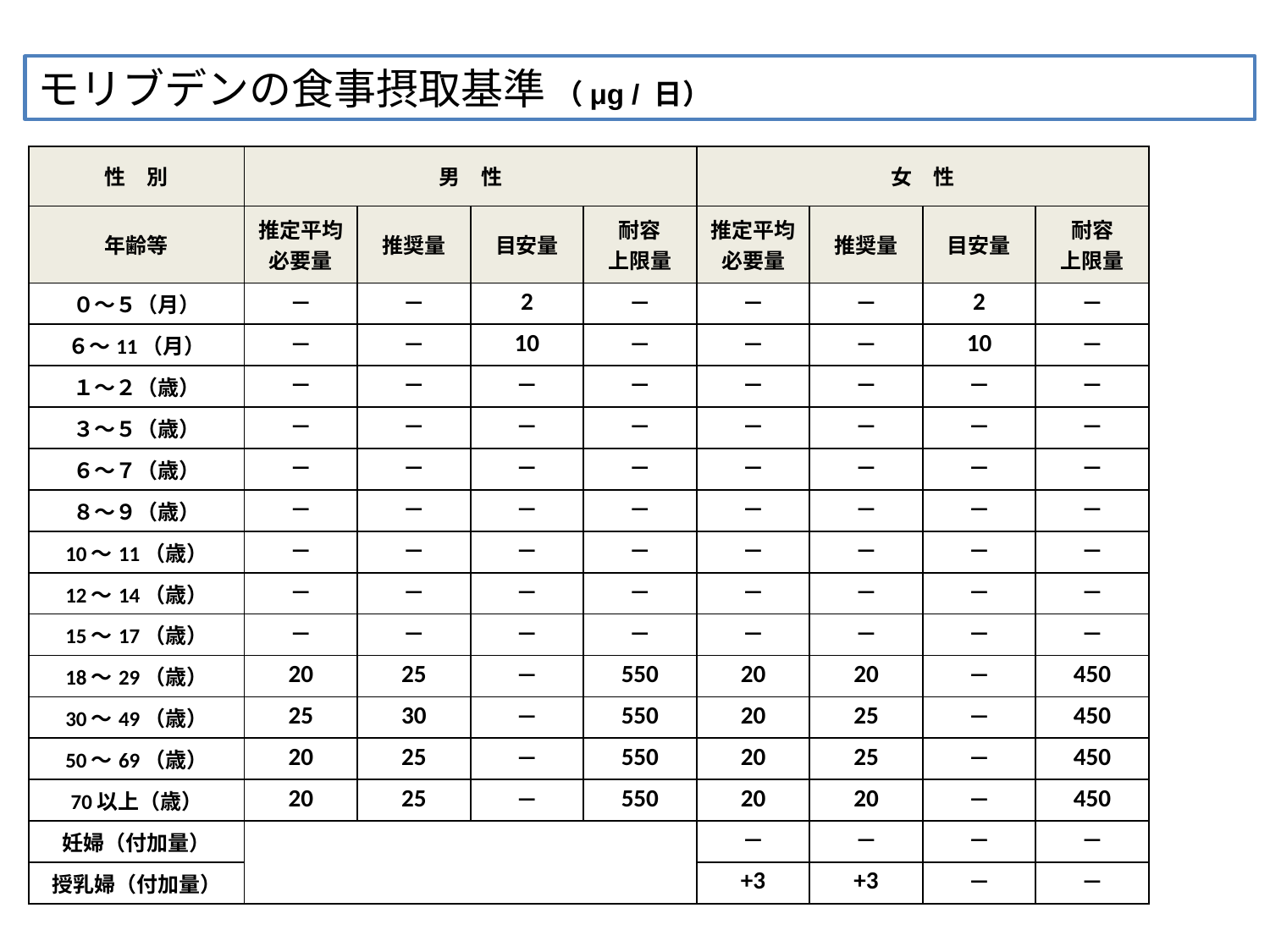

モリブデンの食事摂取基準 （μg / 日）
| 性　別 | 男　性 |  |  |  | 女　性 |  |  |  |
| --- | --- | --- | --- | --- | --- | --- | --- | --- |
| 年齢等 | 推定平均 必要量 | 推奨量 | 目安量 | 耐容 上限量 | 推定平均 必要量 | 推奨量 | 目安量 | 耐容 上限量 |
| ０～５（月） | ― | ― | 2 | ― | ― | ― | 2 | ― |
| ６～11（月） | ― | ― | 10 | ― | ― | ― | 10 | ― |
| １～２（歳） | ― | ― | ― | ― | ― | ― | ― | ― |
| ３～５（歳） | ― | ― | ― | ― | ― | ― | ― | ― |
| ６～７（歳） | ― | ― | ― | ― | ― | ― | ― | ― |
| ８～９（歳） | ― | ― | ― | ― | ― | ― | ― | ― |
| 10～11（歳） | ― | ― | ― | ― | ― | ― | ― | ― |
| 12～14（歳） | ― | ― | ― | ― | ― | ― | ― | ― |
| 15～17（歳） | ― | ― | ― | ― | ― | ― | ― | ― |
| 18～29（歳） | 20 | 25 | ― | 550 | 20 | 20 | ― | 450 |
| 30～49（歳） | 25 | 30 | ― | 550 | 20 | 25 | ― | 450 |
| 50～69（歳） | 20 | 25 | ― | 550 | 20 | 25 | ― | 450 |
| 70以上（歳） | 20 | 25 | ― | 550 | 20 | 20 | ― | 450 |
| 妊婦（付加量） |  |  |  |  | ― | ― | ― | ― |
| 授乳婦（付加量） |  |  |  |  | +3 | +3 | ― | ― |